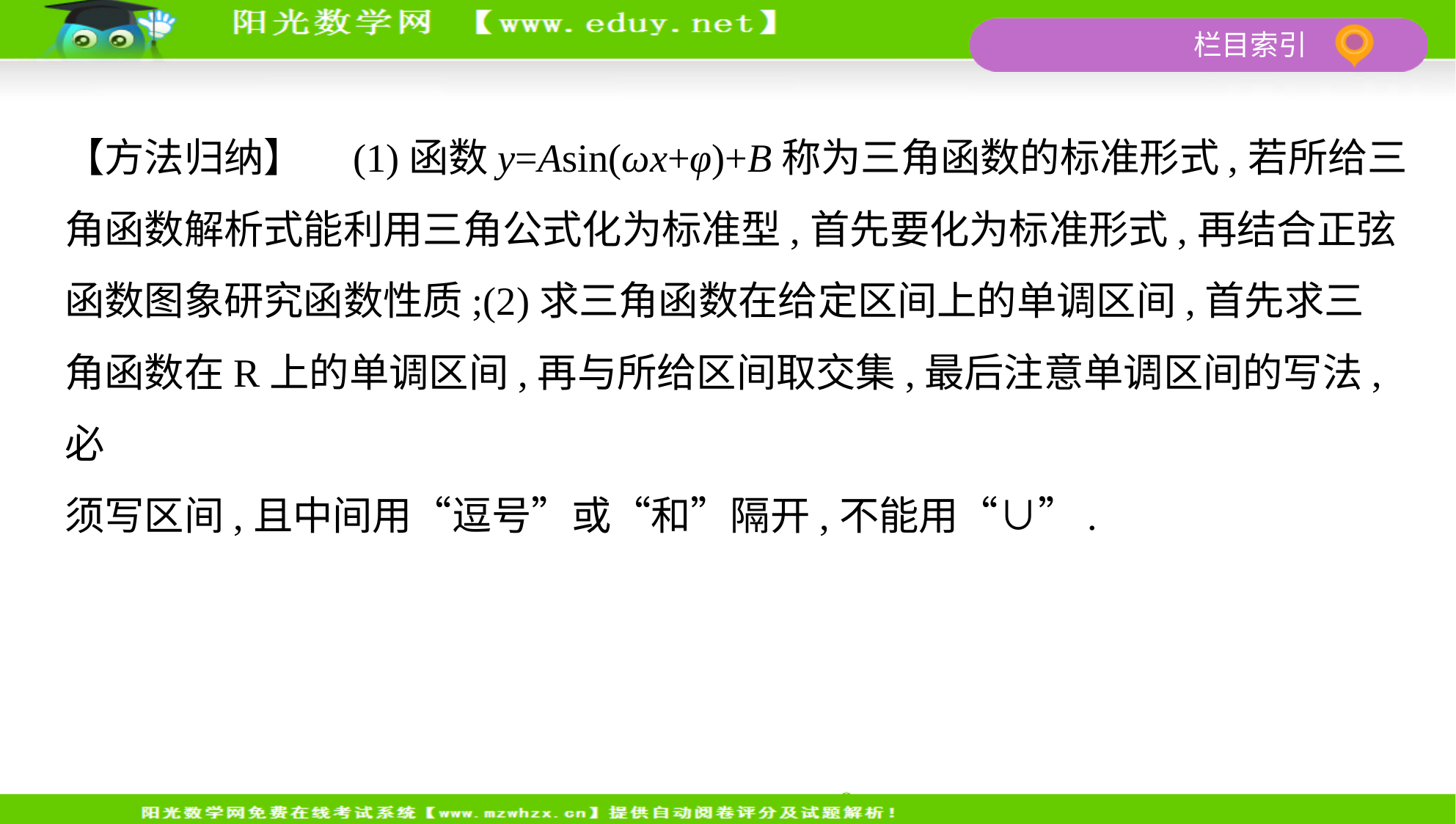

【方法归纳】　(1)函数y=Asin(ωx+φ)+B称为三角函数的标准形式,若所给三
角函数解析式能利用三角公式化为标准型,首先要化为标准形式,再结合正弦
函数图象研究函数性质;(2)求三角函数在给定区间上的单调区间,首先求三
角函数在R上的单调区间,再与所给区间取交集,最后注意单调区间的写法,必
须写区间,且中间用“逗号”或“和”隔开,不能用“∪”.